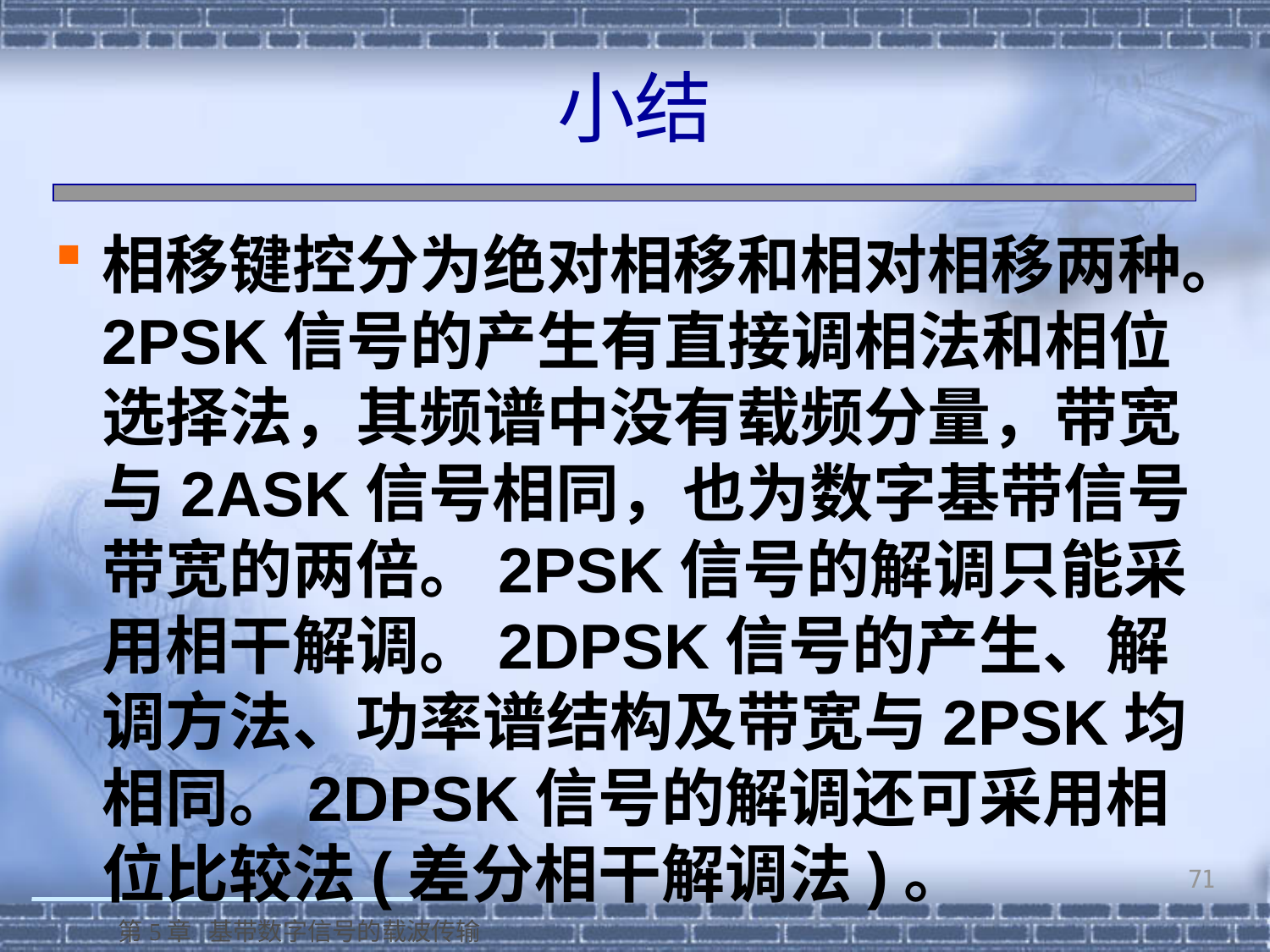

小结
相移键控分为绝对相移和相对相移两种。2PSK信号的产生有直接调相法和相位选择法，其频谱中没有载频分量，带宽与2ASK信号相同，也为数字基带信号带宽的两倍。2PSK信号的解调只能采用相干解调。2DPSK信号的产生、解调方法、功率谱结构及带宽与2PSK均相同。2DPSK信号的解调还可采用相位比较法(差分相干解调法)。
71